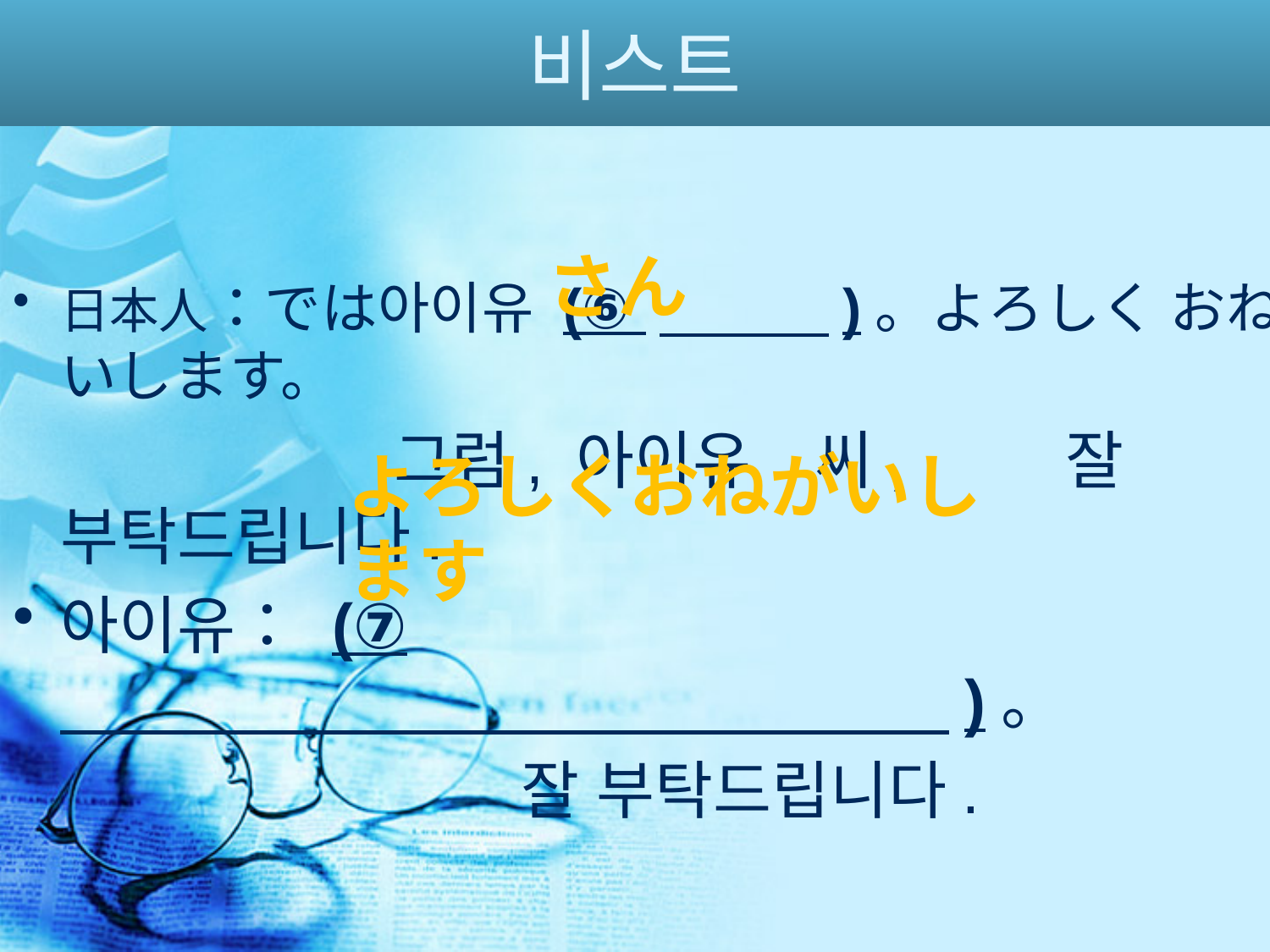

# 비스트
さん
日本人：では아이유 (⑥ 　　　)。よろしく おねがいします。
　　　　　　그럼, 아이유　씨, 　　잘 　부탁드립니다.
아이유： (⑦ 　　　　　　　　　　　　　　)。
　　　　　　　　잘 부탁드립니다.

よろしくおねがいします